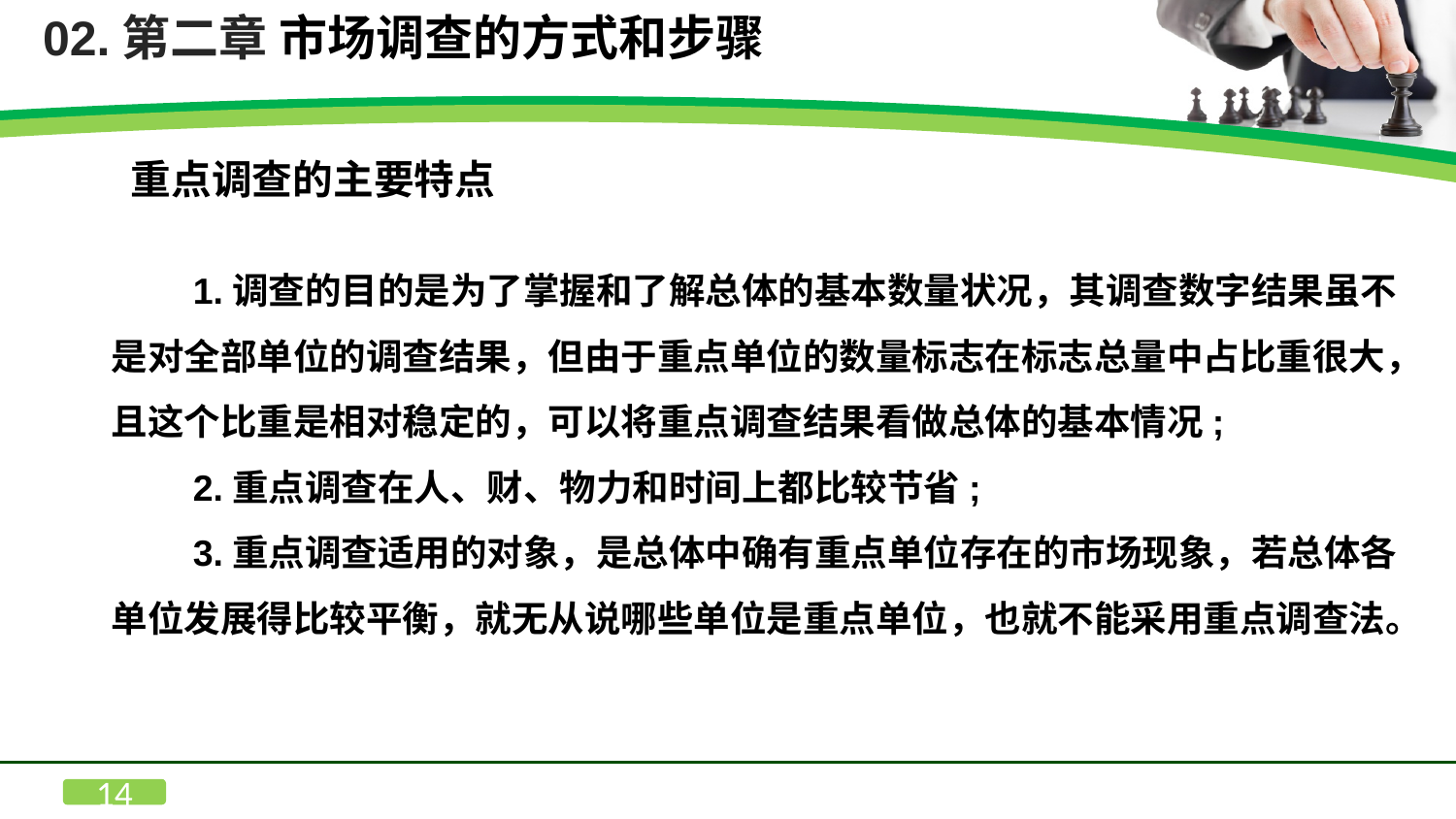

02.第二章 市场调查的方式和步骤
 重点调查的主要特点

        1.调查的目的是为了掌握和了解总体的基本数量状况，其调查数字结果虽不是对全部单位的调查结果，但由于重点单位的数量标志在标志总量中占比重很大，且这个比重是相对稳定的，可以将重点调查结果看做总体的基本情况;
        2.重点调查在人、财、物力和时间上都比较节省;
        3.重点调查适用的对象，是总体中确有重点单位存在的市场现象，若总体各单位发展得比较平衡，就无从说哪些单位是重点单位，也就不能采用重点调查法。